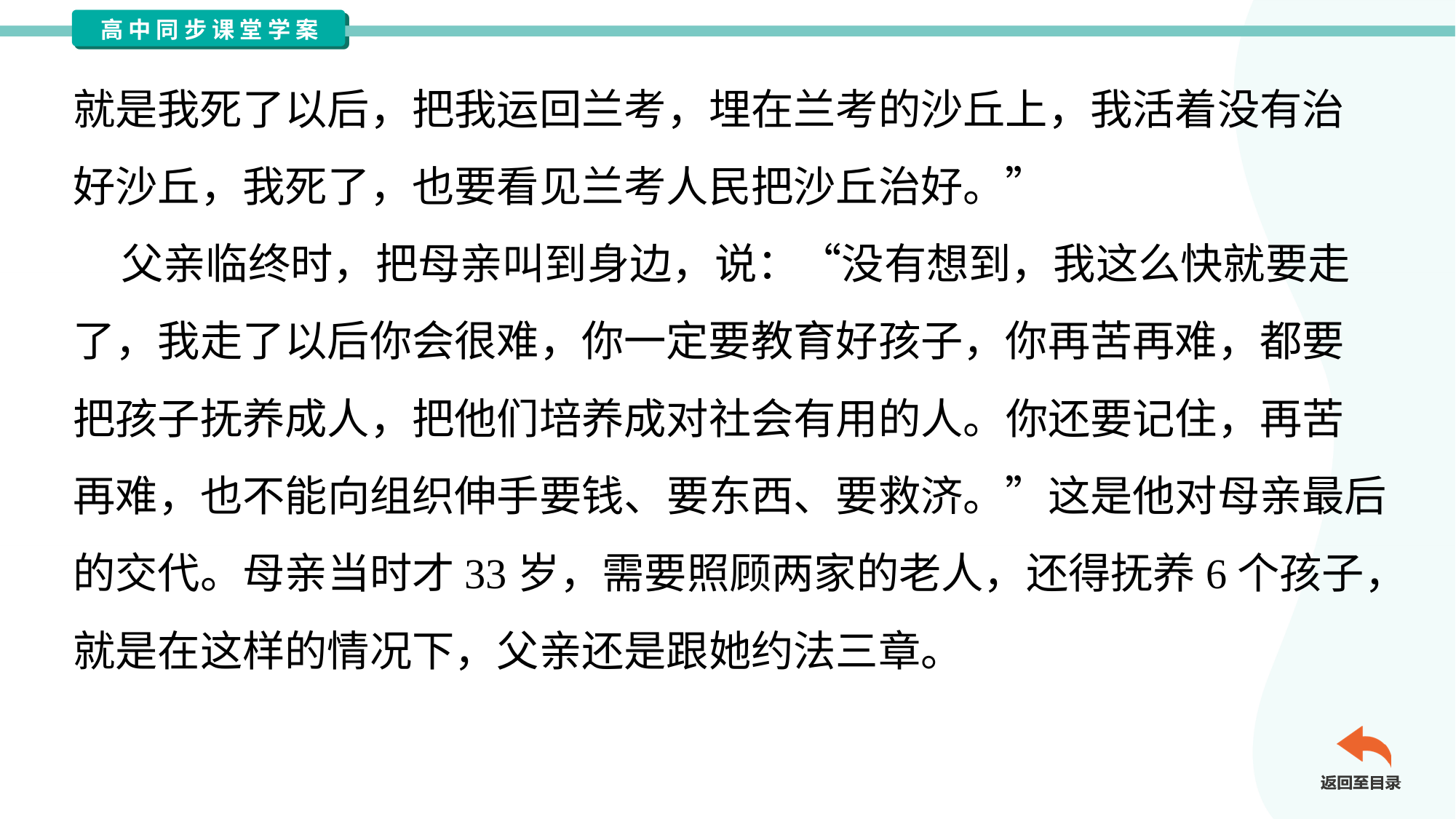

就是我死了以后，把我运回兰考，埋在兰考的沙丘上，我活着没有治
好沙丘，我死了，也要看见兰考人民把沙丘治好。”
    父亲临终时，把母亲叫到身边，说：“没有想到，我这么快就要走
了，我走了以后你会很难，你一定要教育好孩子，你再苦再难，都要
把孩子抚养成人，把他们培养成对社会有用的人。你还要记住，再苦
再难，也不能向组织伸手要钱、要东西、要救济。”这是他对母亲最后
的交代。母亲当时才33岁，需要照顾两家的老人，还得抚养6个孩子，
就是在这样的情况下，父亲还是跟她约法三章。